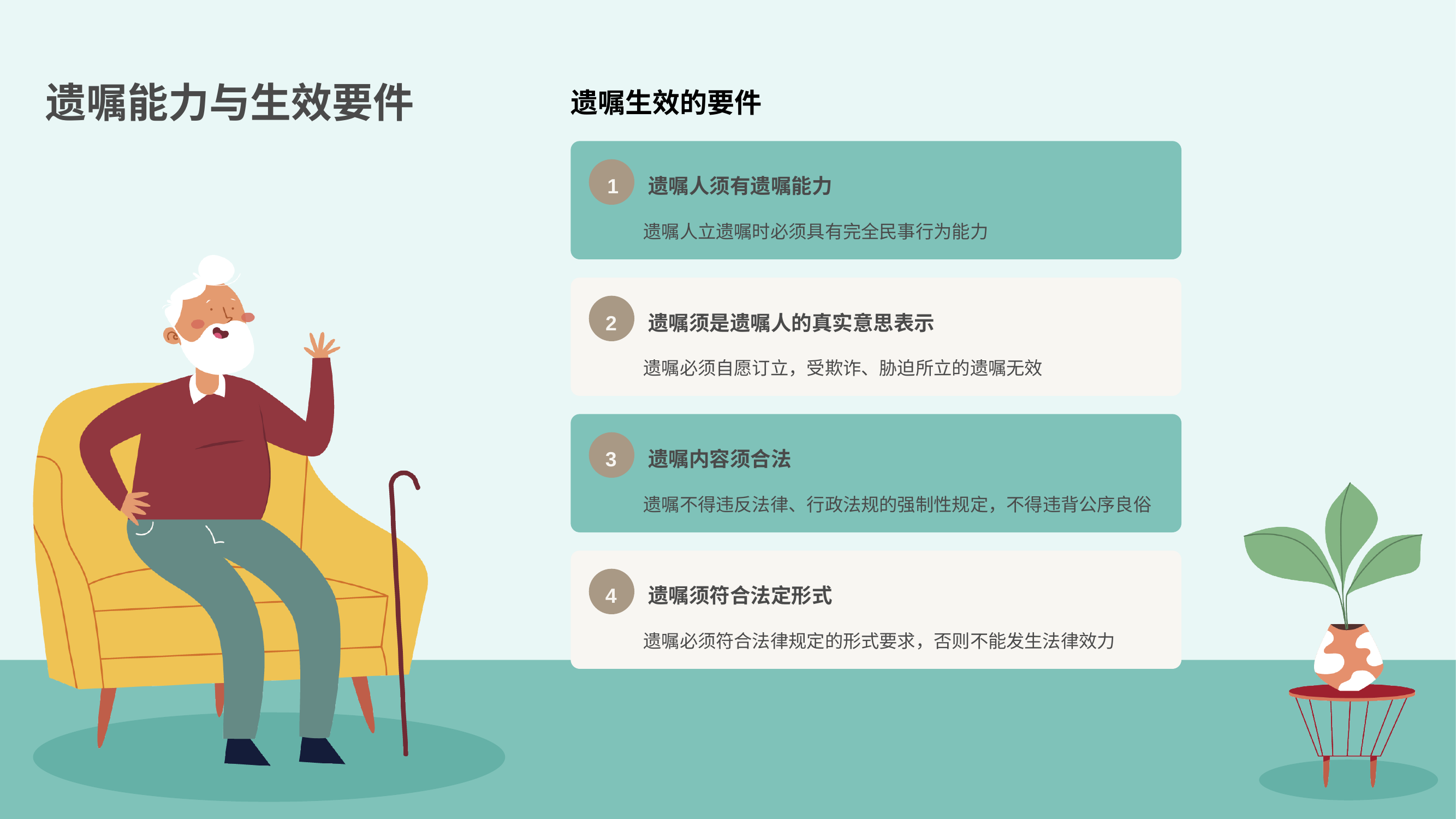

遗嘱能力与生效要件
遗嘱生效的要件

1
遗嘱人须有遗嘱能力
遗嘱人立遗嘱时必须具有完全民事行为能力

2
遗嘱须是遗嘱人的真实意思表示
遗嘱必须自愿订立，受欺诈、胁迫所立的遗嘱无效

3
遗嘱内容须合法
遗嘱不得违反法律、行政法规的强制性规定，不得违背公序良俗

4
遗嘱须符合法定形式
遗嘱必须符合法律规定的形式要求，否则不能发生法律效力